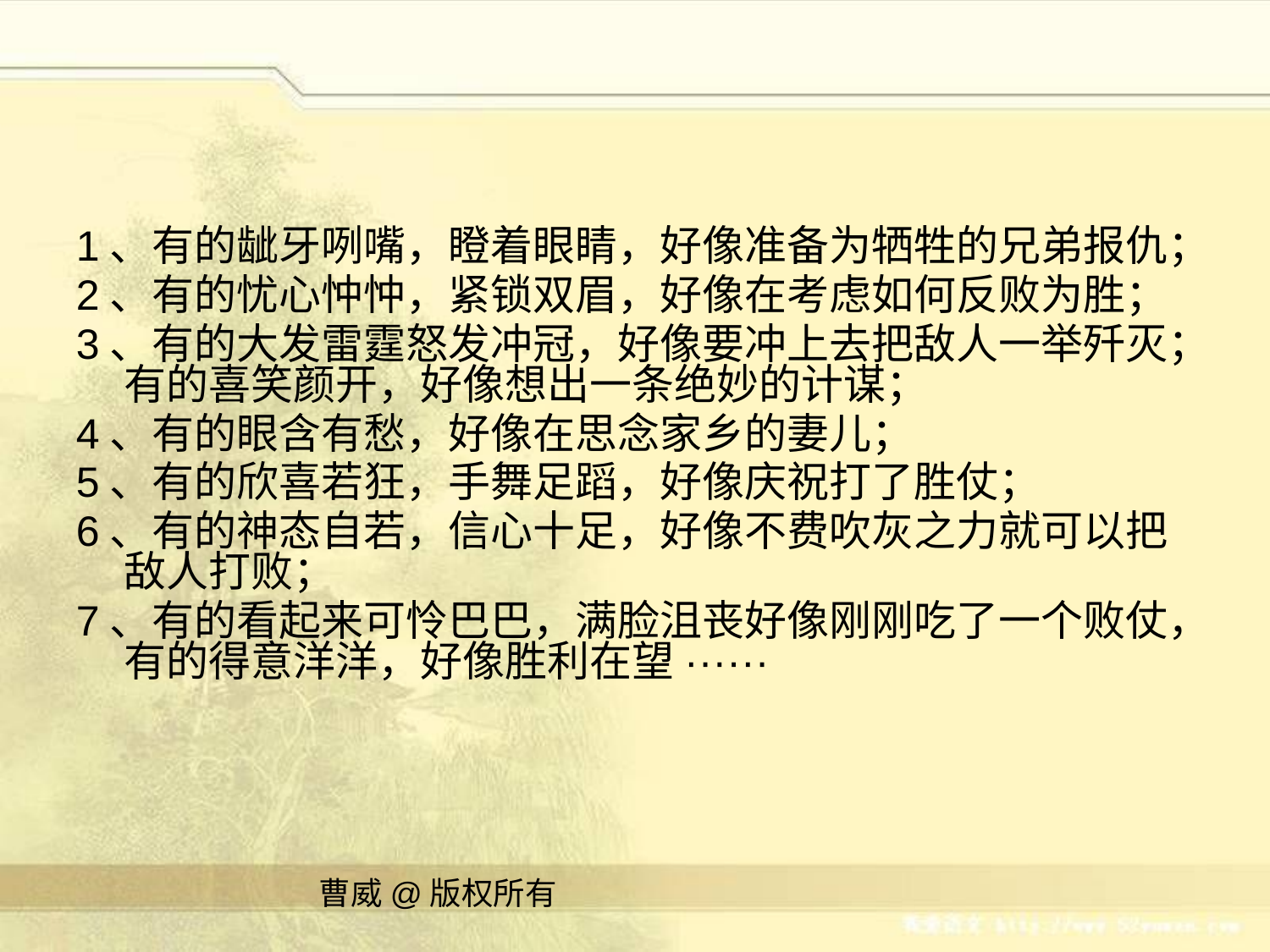

1、有的龇牙咧嘴，瞪着眼睛，好像准备为牺牲的兄弟报仇；
2、有的忧心忡忡，紧锁双眉，好像在考虑如何反败为胜；
3、有的大发雷霆怒发冲冠，好像要冲上去把敌人一举歼灭；有的喜笑颜开，好像想出一条绝妙的计谋；
4、有的眼含有愁，好像在思念家乡的妻儿；
5、有的欣喜若狂，手舞足蹈，好像庆祝打了胜仗；
6、有的神态自若，信心十足，好像不费吹灰之力就可以把敌人打败；
7、有的看起来可怜巴巴，满脸沮丧好像刚刚吃了一个败仗，有的得意洋洋，好像胜利在望······